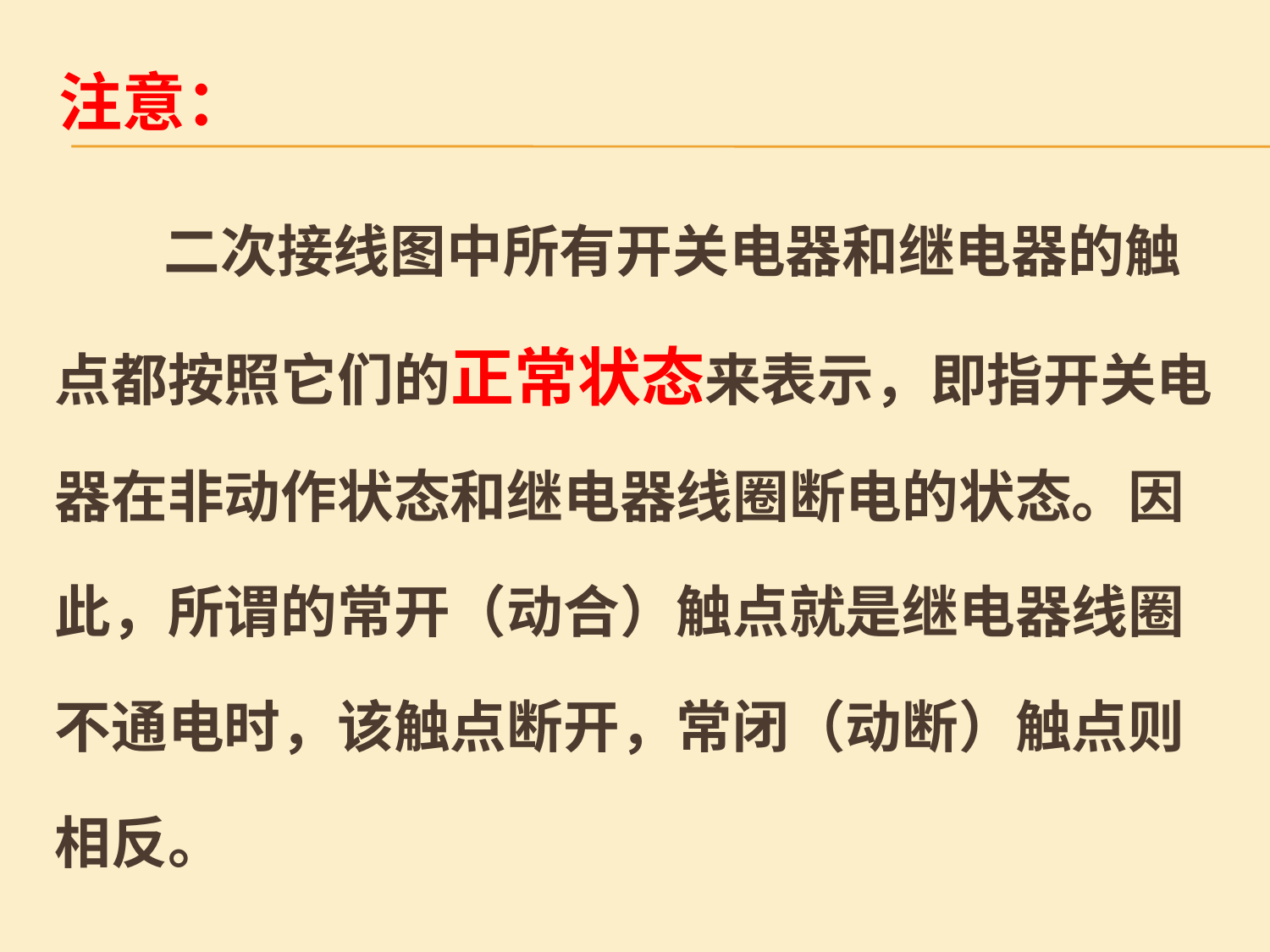

注意：
       二次接线图中所有开关电器和继电器的触点都按照它们的正常状态来表示，即指开关电器在非动作状态和继电器线圈断电的状态。因此，所谓的常开（动合）触点就是继电器线圈不通电时，该触点断开，常闭（动断）触点则相反。